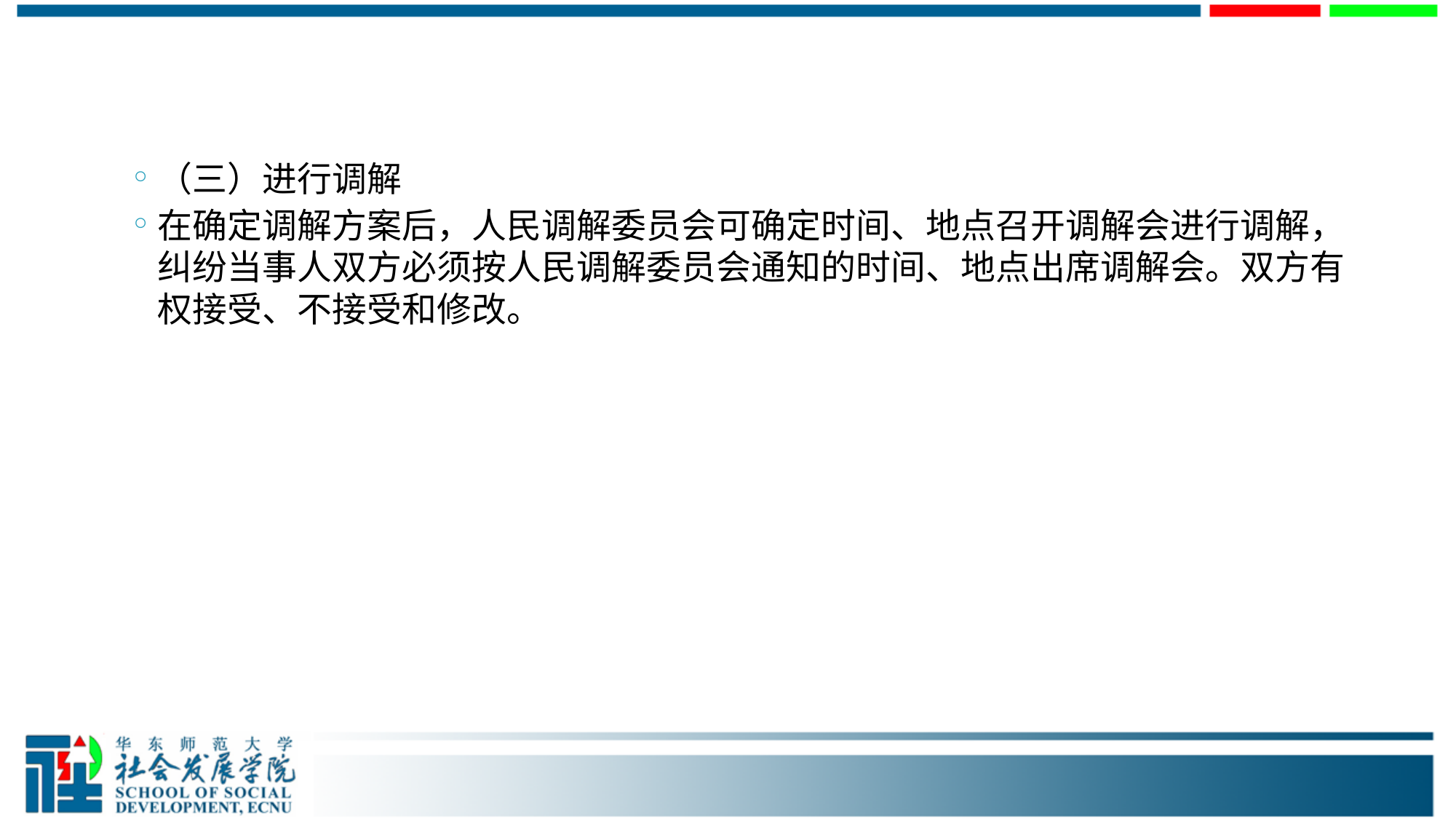

#
（三）进行调解
在确定调解方案后，人民调解委员会可确定时间、地点召开调解会进行调解，纠纷当事人双方必须按人民调解委员会通知的时间、地点出席调解会。双方有权接受、不接受和修改。